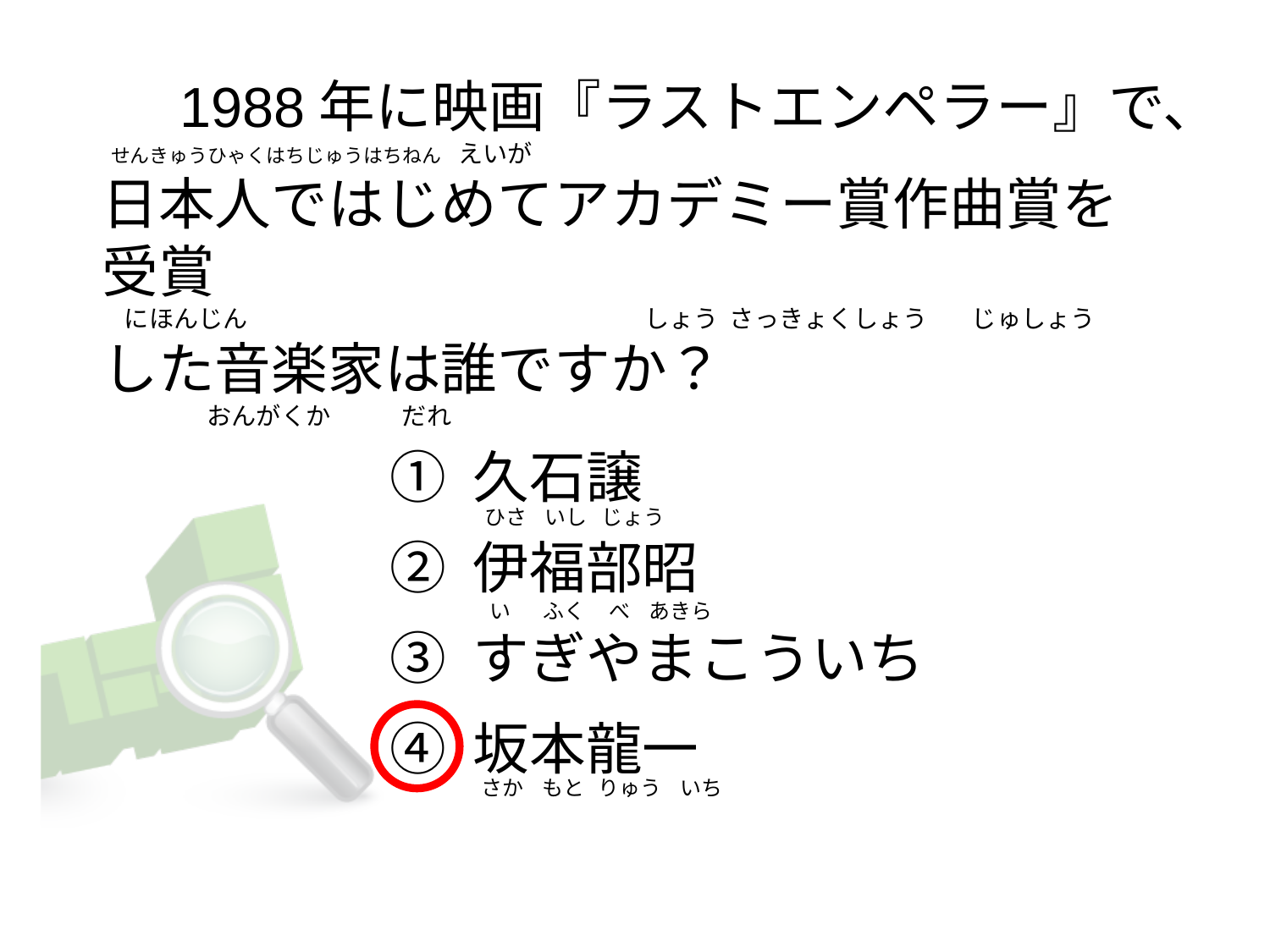

1988年に映画『ラストエンペラー』で、
 せんきゅうひゃくはちじゅうはちねん   えいが
日本人ではじめてアカデミー賞作曲賞を受賞
   にほんじん                                                                        しょう  さっきょくしょう        じゅしょう
した音楽家は誰ですか？
                  おんがくか             だれ
① 久石譲
② 伊福部昭
③ すぎやまこういち
④ 坂本龍一
 ひさ    いし   じょう
       い       ふく     べ    あきら

    さか    もと   りゅう    いち